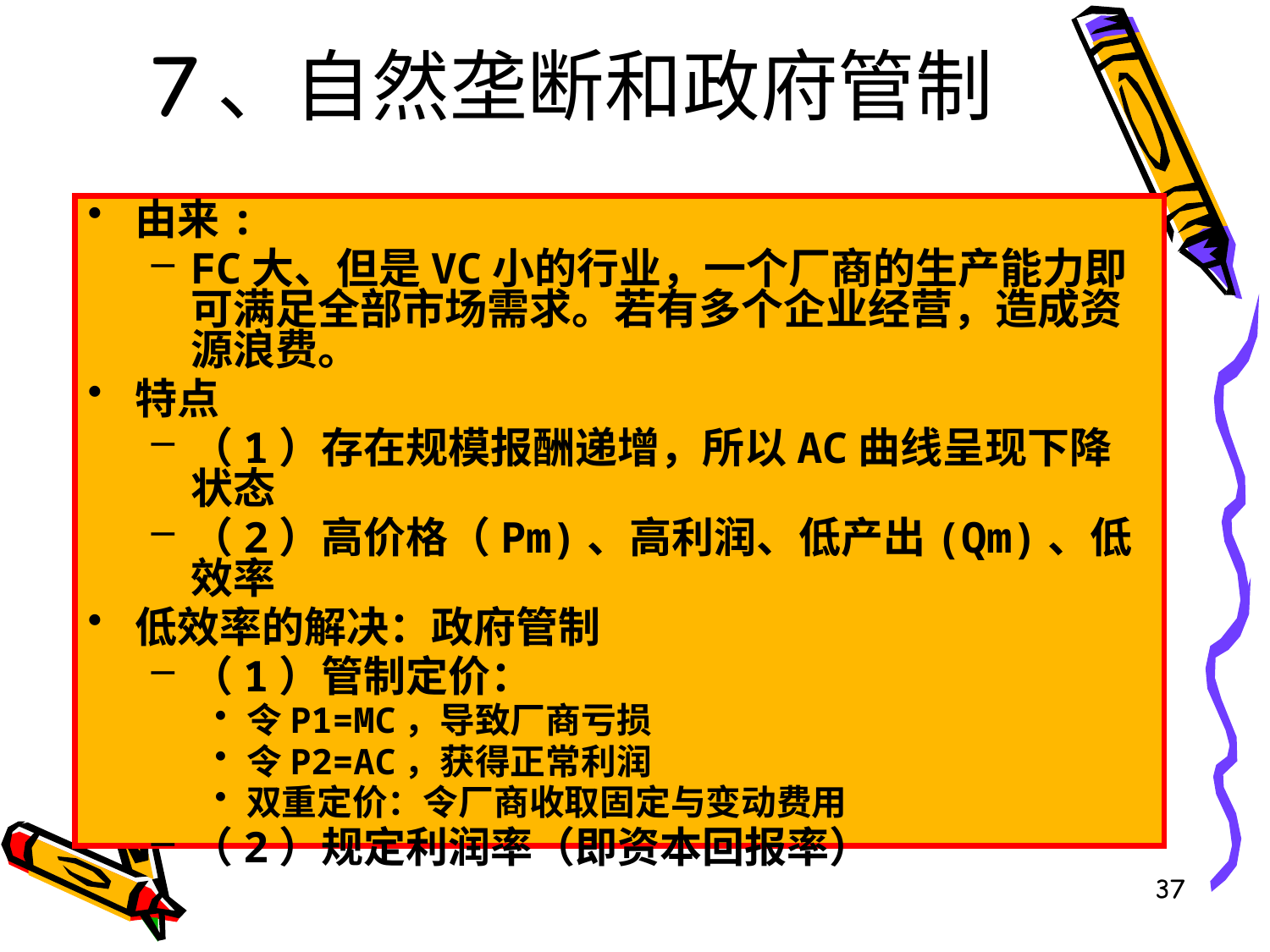

# 7、自然垄断和政府管制
由来:
FC大、但是VC小的行业，一个厂商的生产能力即可满足全部市场需求。若有多个企业经营，造成资源浪费。
特点
（1）存在规模报酬递增，所以AC曲线呈现下降状态
（2）高价格（Pm)、高利润、低产出(Qm)、低效率
低效率的解决：政府管制
（1）管制定价：
令P1=MC，导致厂商亏损
令P2=AC，获得正常利润
双重定价：令厂商收取固定与变动费用
（2）规定利润率（即资本回报率）
37